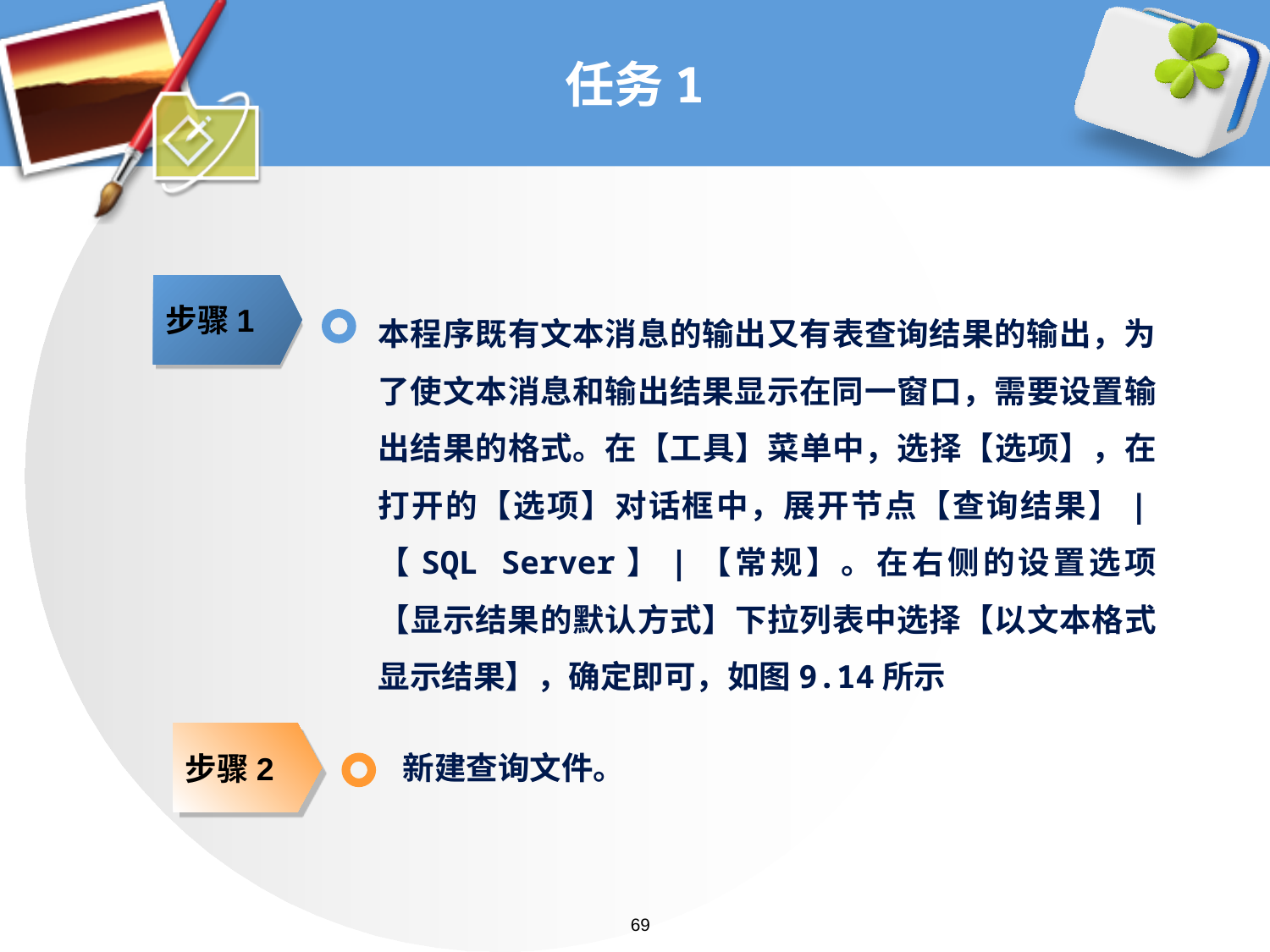

# 任务1
步骤1
本程序既有文本消息的输出又有表查询结果的输出，为了使文本消息和输出结果显示在同一窗口，需要设置输出结果的格式。在【工具】菜单中，选择【选项】，在打开的【选项】对话框中，展开节点【查询结果】|【SQL Server】|【常规】。在右侧的设置选项【显示结果的默认方式】下拉列表中选择【以文本格式显示结果】，确定即可，如图9.14所示

步骤2
新建查询文件。

69